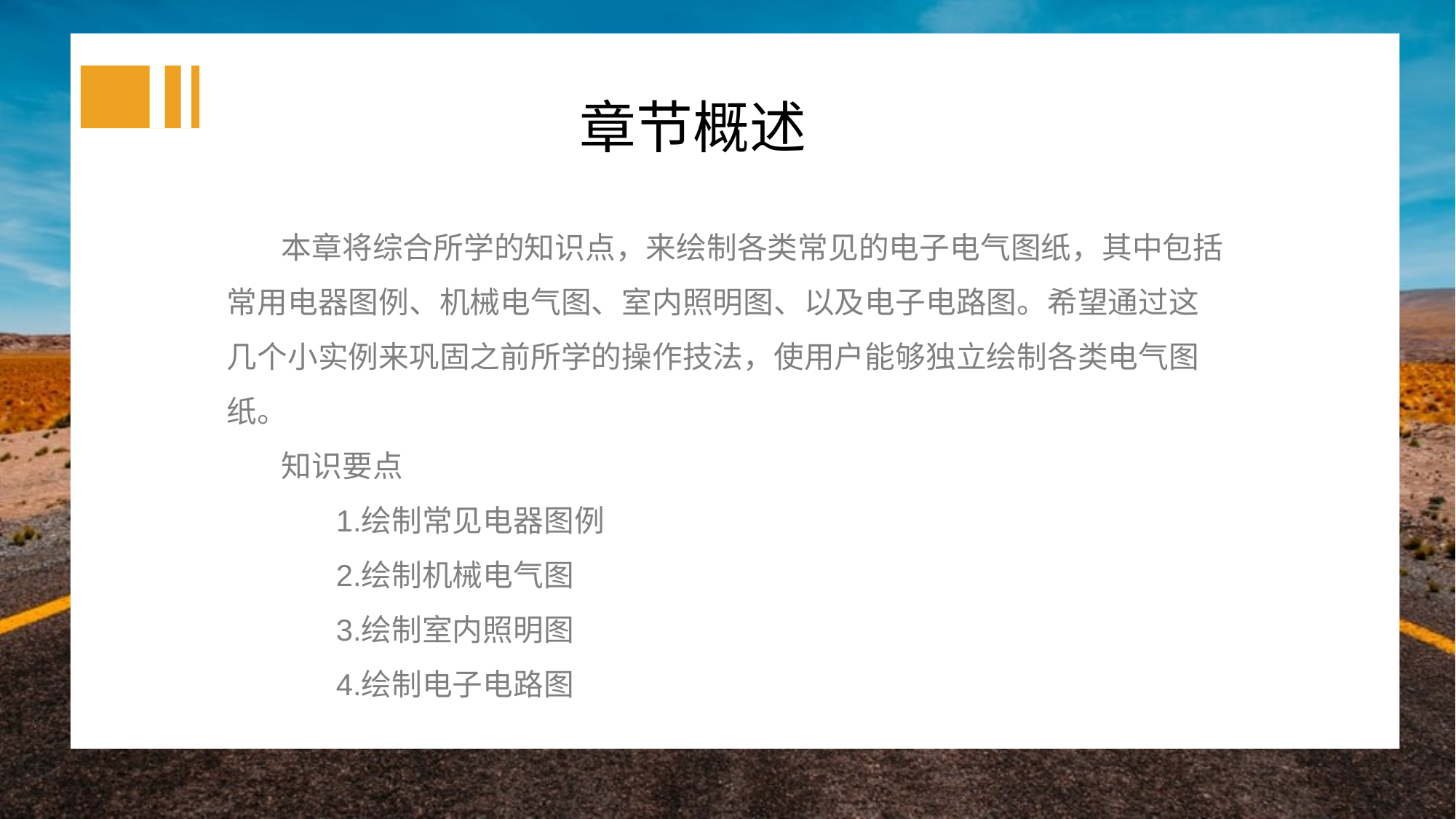

章节概述
本章将综合所学的知识点，来绘制各类常见的电子电气图纸，其中包括常用电器图例、机械电气图、室内照明图、以及电子电路图。希望通过这几个小实例来巩固之前所学的操作技法，使用户能够独立绘制各类电气图纸。
知识要点
绘制常见电器图例
绘制机械电气图
绘制室内照明图
绘制电子电路图